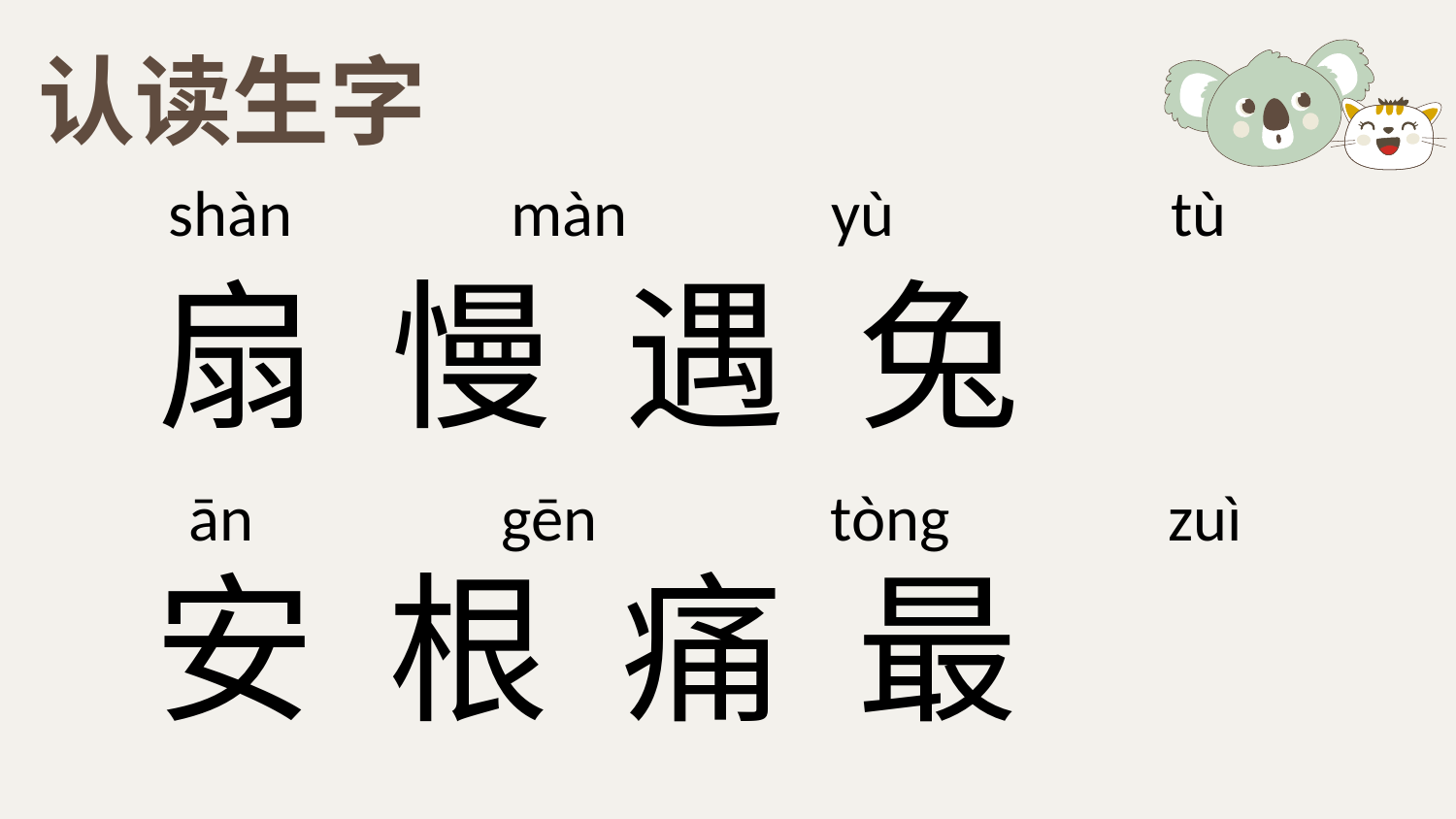

认读生字

 shàn               màn              yù                   tù
扇  慢  遇  兔
ān                 gēn                tòng               zuì
安  根  痛  最